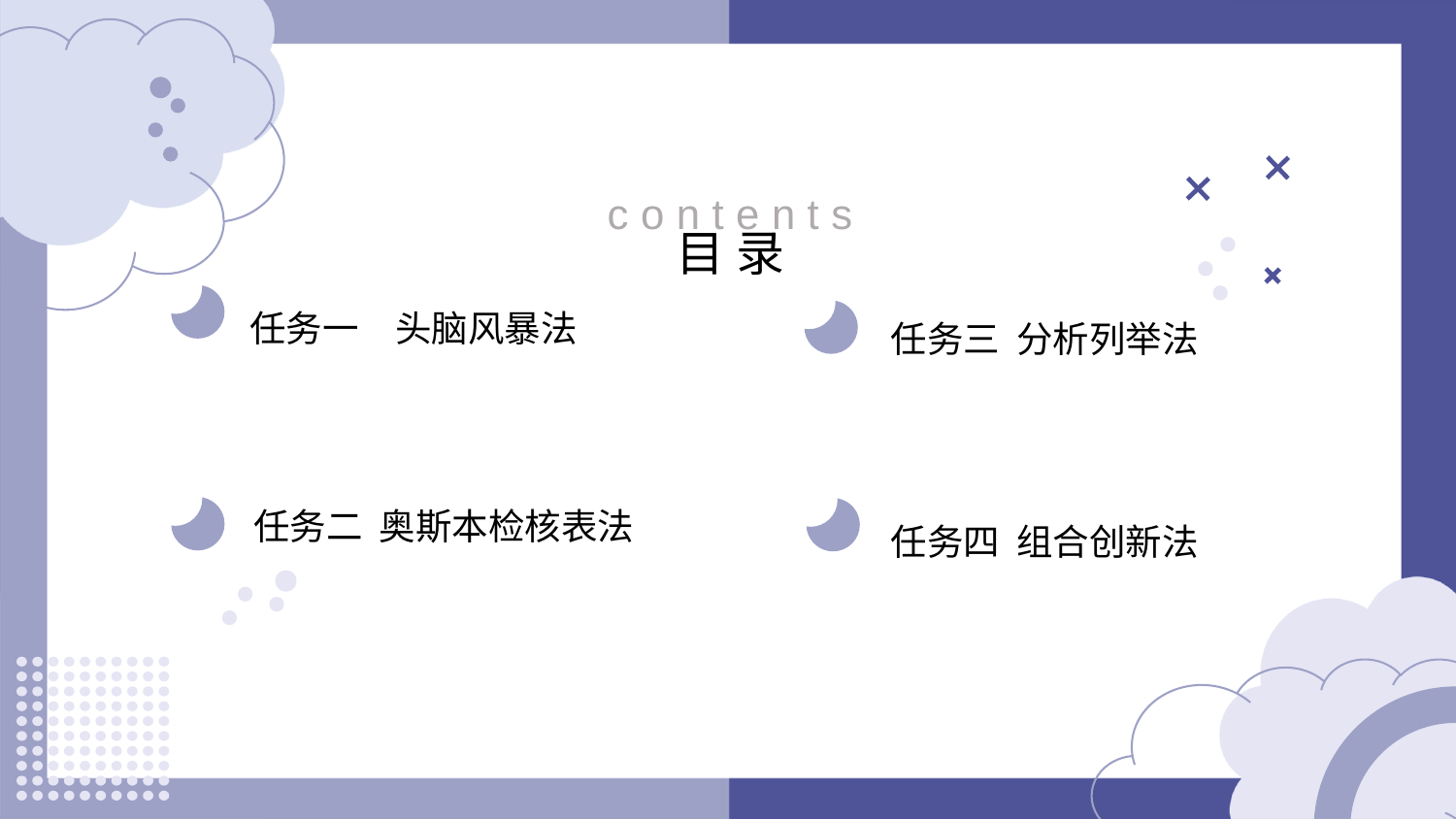

contents
目录

任务一　头脑风暴法

任务三  分析列举法
任务二  奥斯本检核表法

任务四  组合创新法